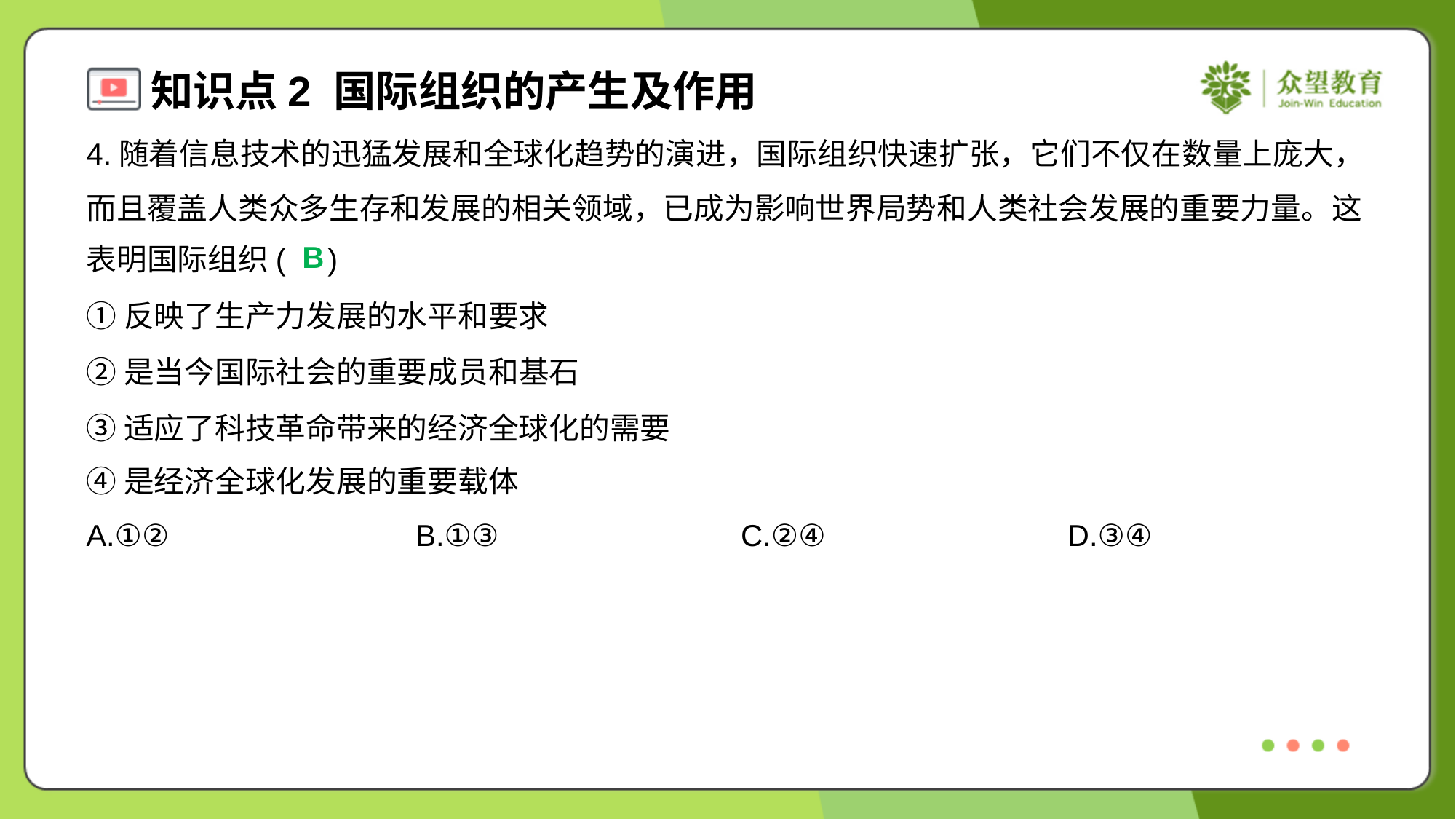

4.随着信息技术的迅猛发展和全球化趋势的演进，国际组织快速扩张，它们不仅在数量上庞大，
而且覆盖人类众多生存和发展的相关领域，已成为影响世界局势和人类社会发展的重要力量。这
表明国际组织(     )
B
①反映了生产力发展的水平和要求
②是当今国际社会的重要成员和基石
③适应了科技革命带来的经济全球化的需要
④是经济全球化发展的重要载体
A.①②	B.①③	C.②④	D.③④